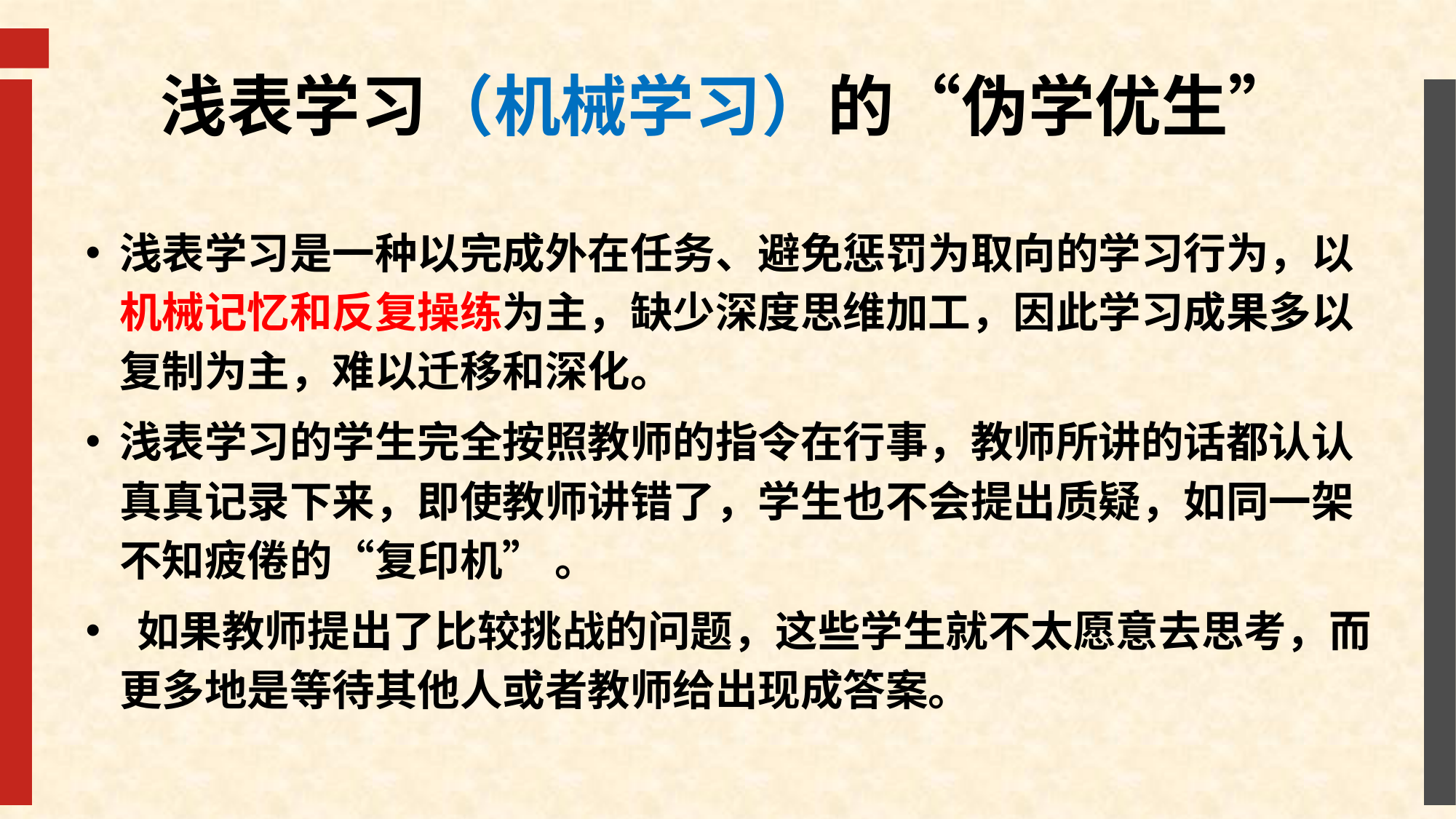

# 浅表学习（机械学习）的“伪学优生”

浅表学习是一种以完成外在任务、避免惩罚为取向的学习行为，以机械记忆和反复操练为主，缺少深度思维加工，因此学习成果多以复制为主，难以迁移和深化。
浅表学习的学生完全按照教师的指令在行事，教师所讲的话都认认真真记录下来，即使教师讲错了，学生也不会提出质疑，如同一架不知疲倦的“复印机” 。
 如果教师提出了比较挑战的问题，这些学生就不太愿意去思考，而更多地是等待其他人或者教师给出现成答案。